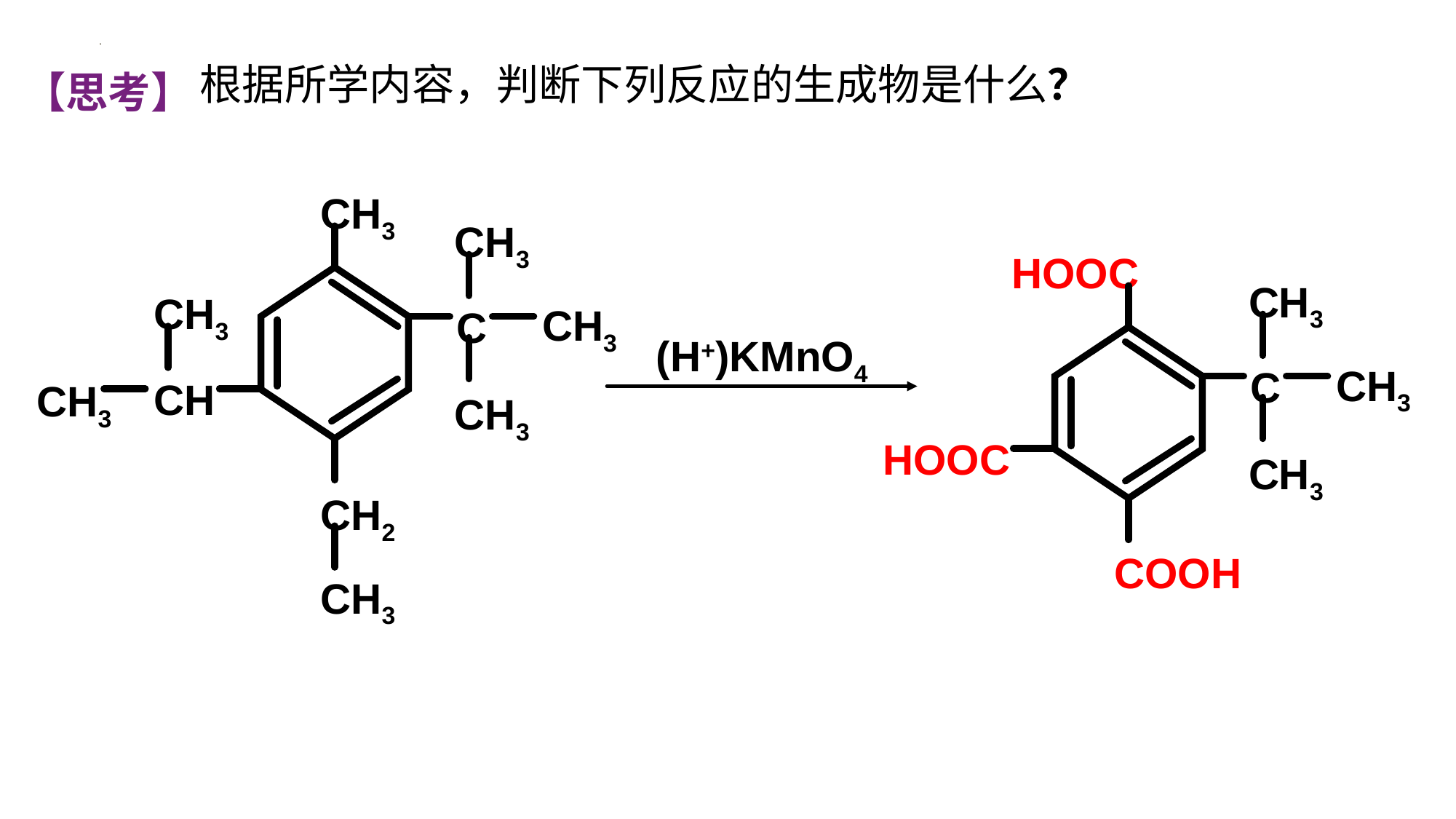

【思考】
根据所学内容，判断下列反应的生成物是什么？
CH3
CH3

CH3
CH3
C
CH3
CH
CH3
CH2
CH3
HOOC
CH3

CH3
C
HOOC
CH3
COOH
(H+)KMnO4